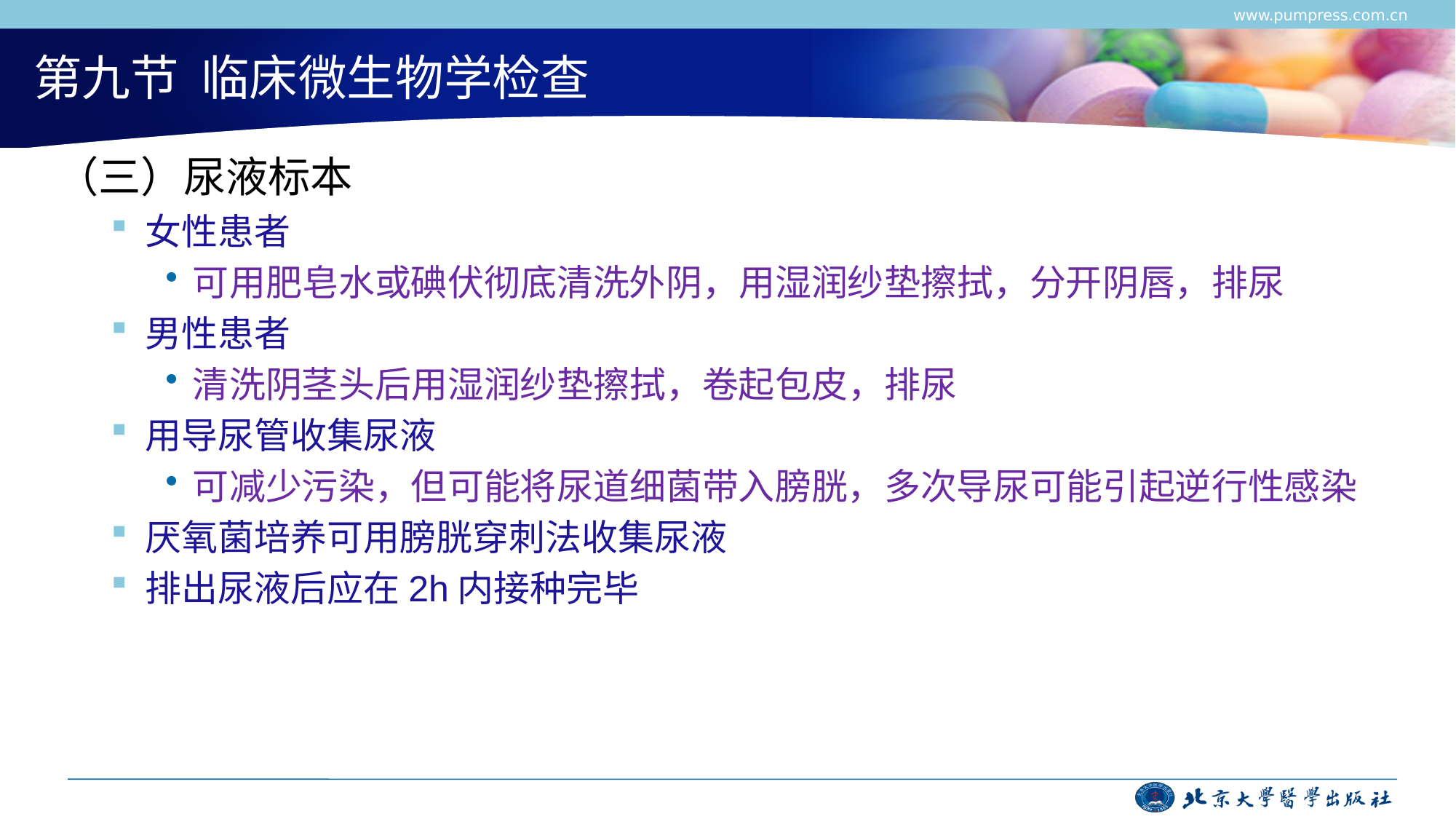

www.pumpress.com.cn
# 第九节  临床微生物学检查
（三）尿液标本
女性患者
可用肥皂水或碘伏彻底清洗外阴，用湿润纱垫擦拭，分开阴唇，排尿
男性患者
清洗阴茎头后用湿润纱垫擦拭，卷起包皮，排尿
用导尿管收集尿液
可减少污染，但可能将尿道细菌带入膀胱，多次导尿可能引起逆行性感染
厌氧菌培养可用膀胱穿刺法收集尿液
排出尿液后应在2h内接种完毕